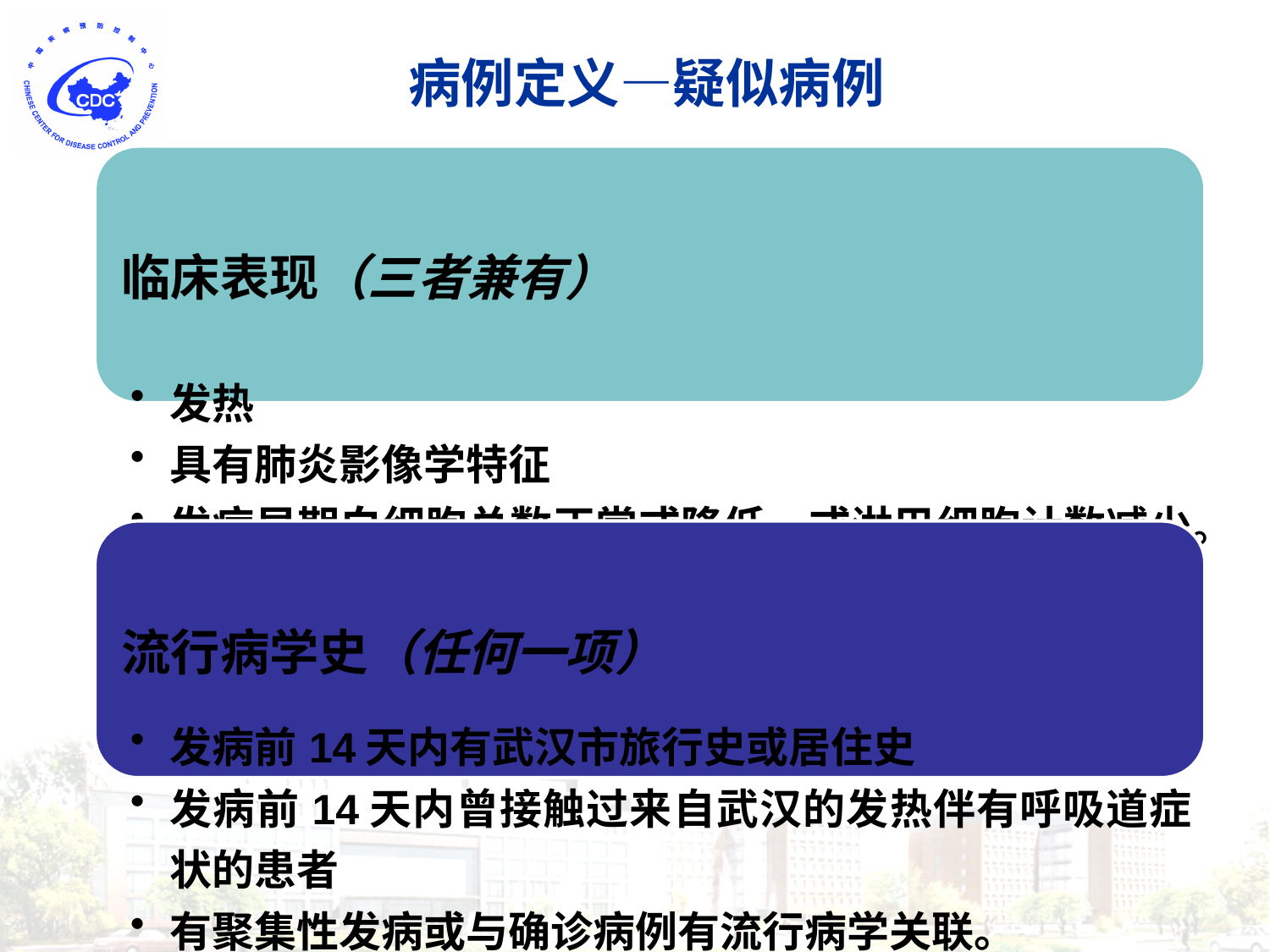

# 病例定义—疑似病例
临床表现（三者兼有）
发热
具有肺炎影像学特征
发病早期白细胞总数正常或降低，或淋巴细胞计数减少。
流行病学史（任何一项）
发病前14天内有武汉市旅行史或居住史
发病前14天内曾接触过来自武汉的发热伴有呼吸道症状的患者
有聚集性发病或与确诊病例有流行病学关联。